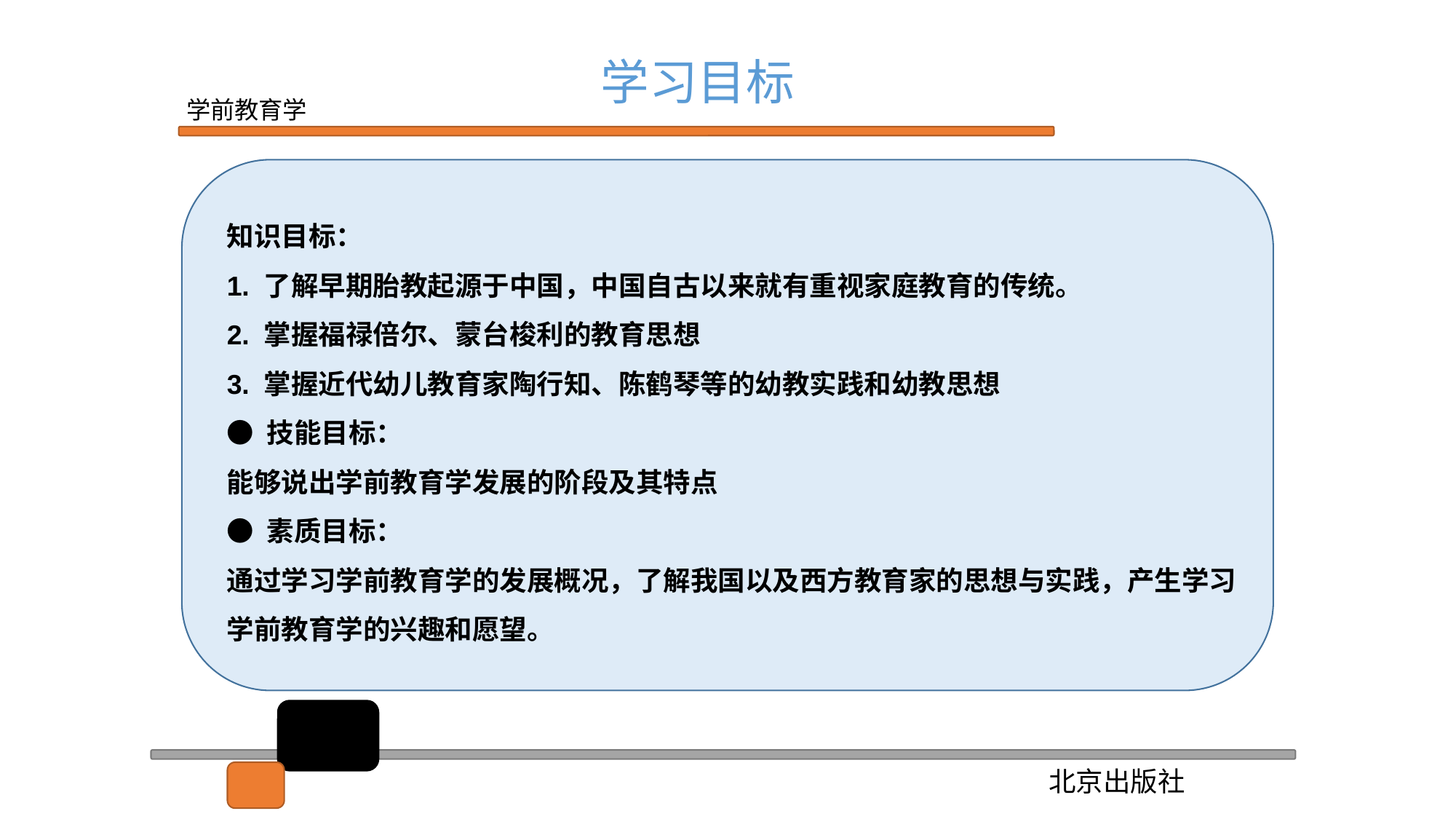

学习目标

知识目标：
1. 了解早期胎教起源于中国，中国自古以来就有重视家庭教育的传统。
2. 掌握福禄倍尔、蒙台梭利的教育思想
3. 掌握近代幼儿教育家陶行知、陈鹤琴等的幼教实践和幼教思想
● 技能目标：
能够说出学前教育学发展的阶段及其特点
● 素质目标：
通过学习学前教育学的发展概况，了解我国以及西方教育家的思想与实践，产生学习学前教育学的兴趣和愿望。